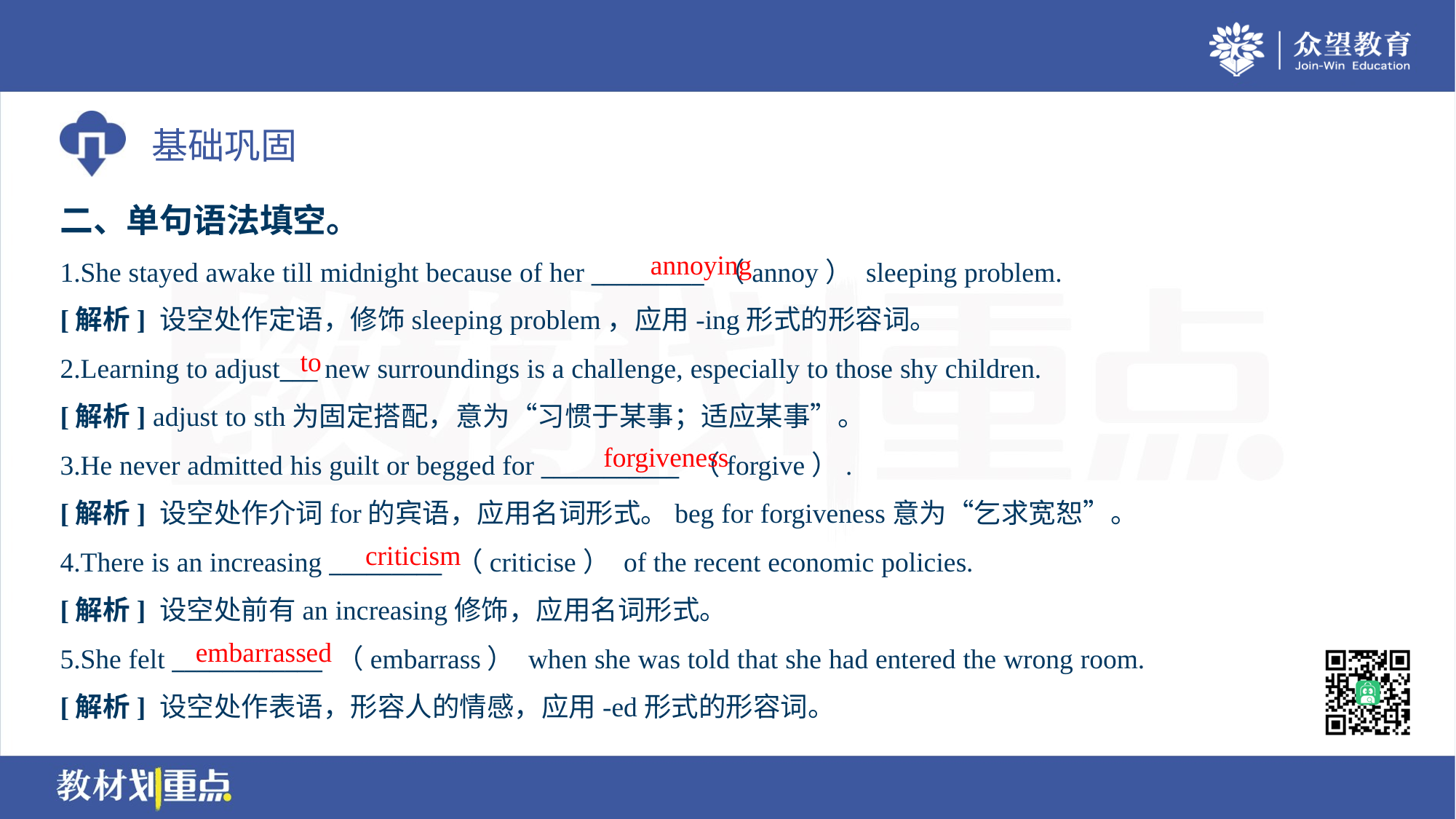

二、单句语法填空。
annoying
1.She stayed awake till midnight because of her _________ （annoy） sleeping problem.
[解析] 设空处作定语，修饰sleeping problem，应用-ing形式的形容词。
to
2.Learning to adjust___ new surroundings is a challenge, especially to those shy children.
[解析] adjust to sth为固定搭配，意为“习惯于某事；适应某事”。
forgiveness
3.He never admitted his guilt or begged for ___________ （forgive）.
[解析] 设空处作介词for的宾语，应用名词形式。beg for forgiveness意为“乞求宽恕”。
criticism
4.There is an increasing _________ （criticise） of the recent economic policies.
[解析] 设空处前有an increasing修饰，应用名词形式。
embarrassed
5.She felt ____________ （embarrass） when she was told that she had entered the wrong room.
[解析] 设空处作表语，形容人的情感，应用-ed形式的形容词。